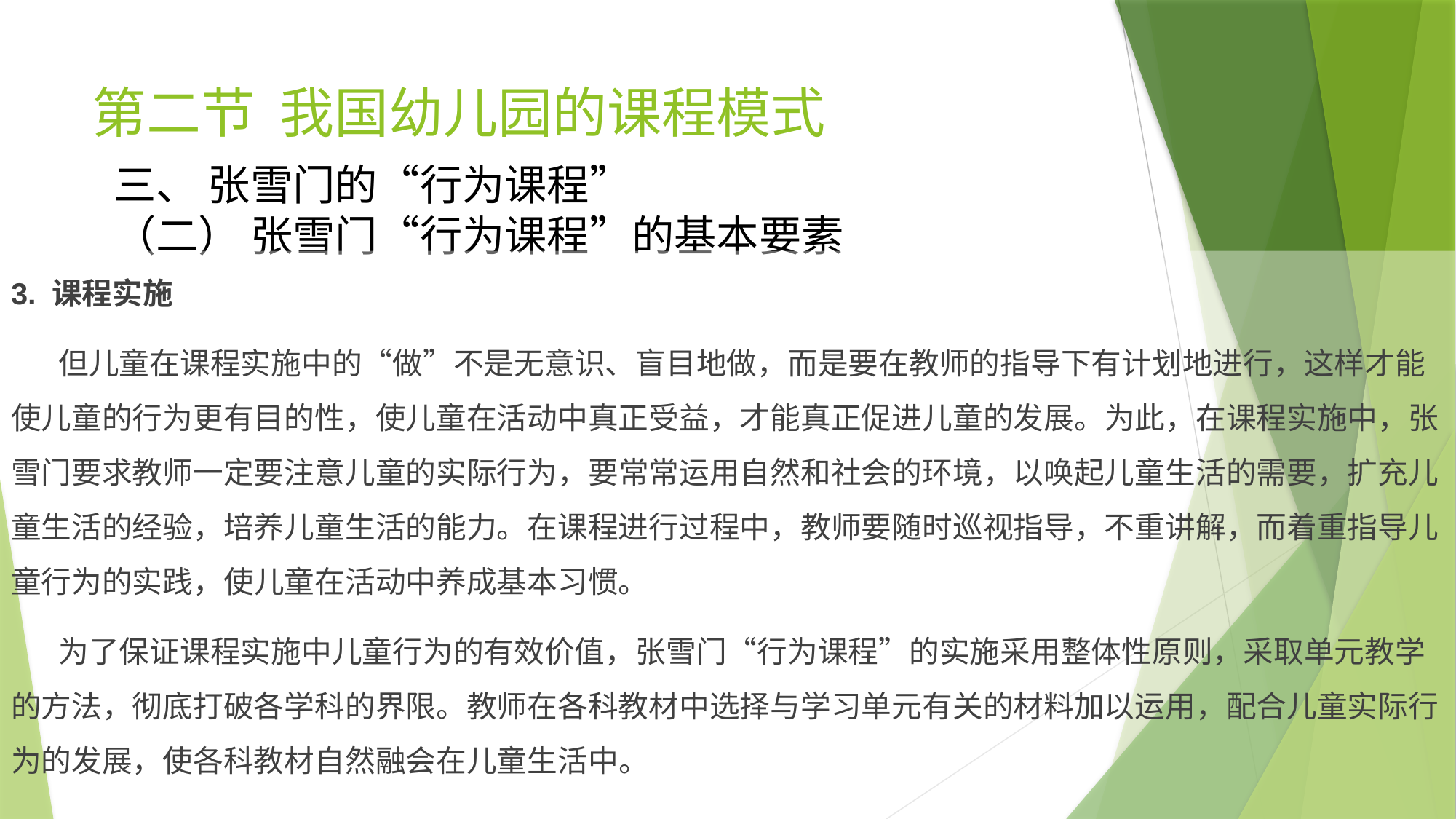

# 第二节  我国幼儿园的课程模式
三、 张雪门的“行为课程”
（二） 张雪门“行为课程”的基本要素
3. 课程实施
      但儿童在课程实施中的“做”不是无意识、盲目地做，而是要在教师的指导下有计划地进行，这样才能使儿童的行为更有目的性，使儿童在活动中真正受益，才能真正促进儿童的发展。为此，在课程实施中，张雪门要求教师一定要注意儿童的实际行为，要常常运用自然和社会的环境，以唤起儿童生活的需要，扩充儿童生活的经验，培养儿童生活的能力。在课程进行过程中，教师要随时巡视指导，不重讲解，而着重指导儿童行为的实践，使儿童在活动中养成基本习惯。
      为了保证课程实施中儿童行为的有效价值，张雪门“行为课程”的实施采用整体性原则，采取单元教学的方法，彻底打破各学科的界限。教师在各科教材中选择与学习单元有关的材料加以运用，配合儿童实际行为的发展，使各科教材自然融会在儿童生活中。